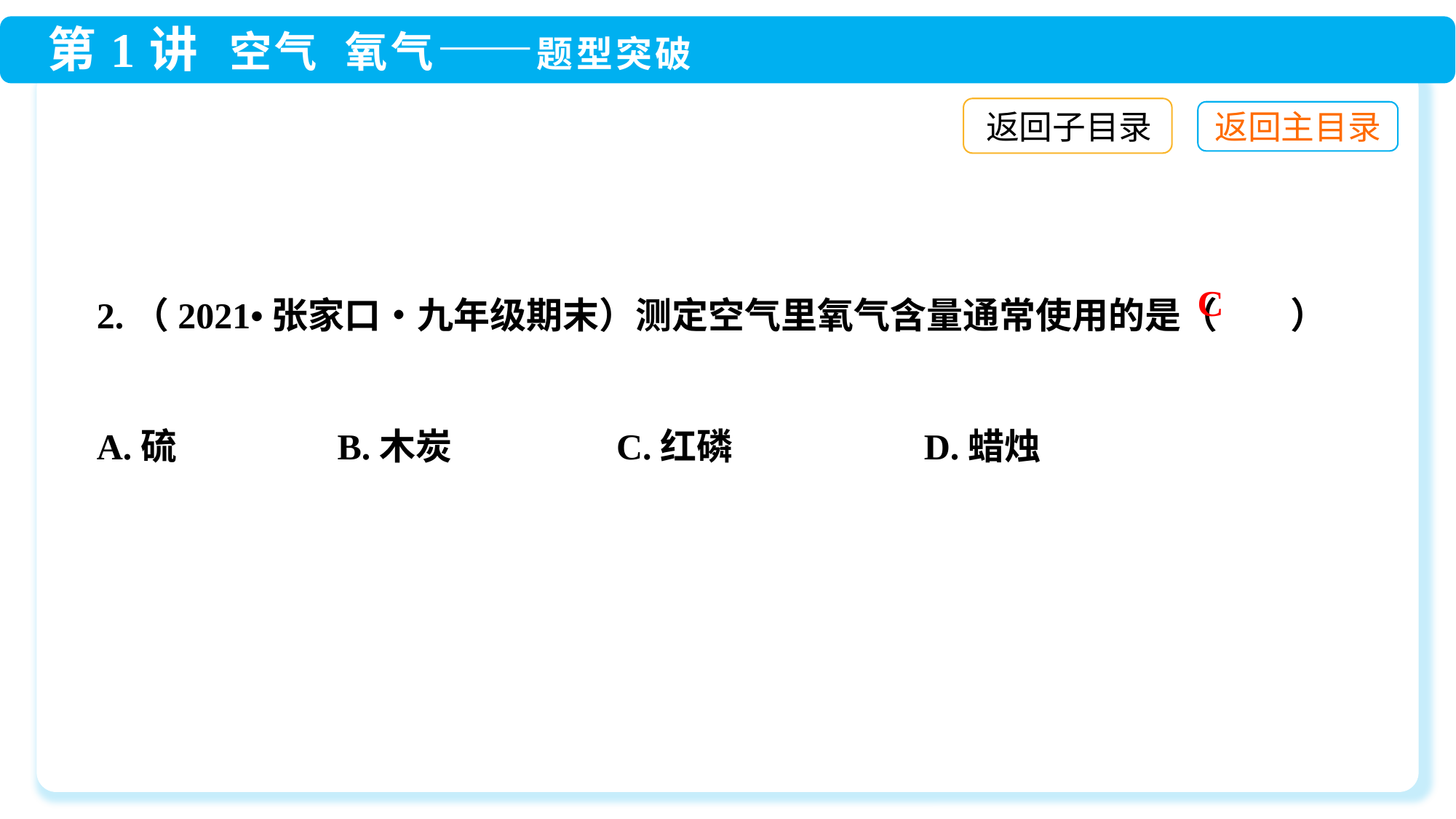

返回子目录
2.（2021•张家口•九年级期末）测定空气里氧气含量通常使用的是（　　）

A.硫	               B.木炭                   C.红磷	                    D.蜡烛
C